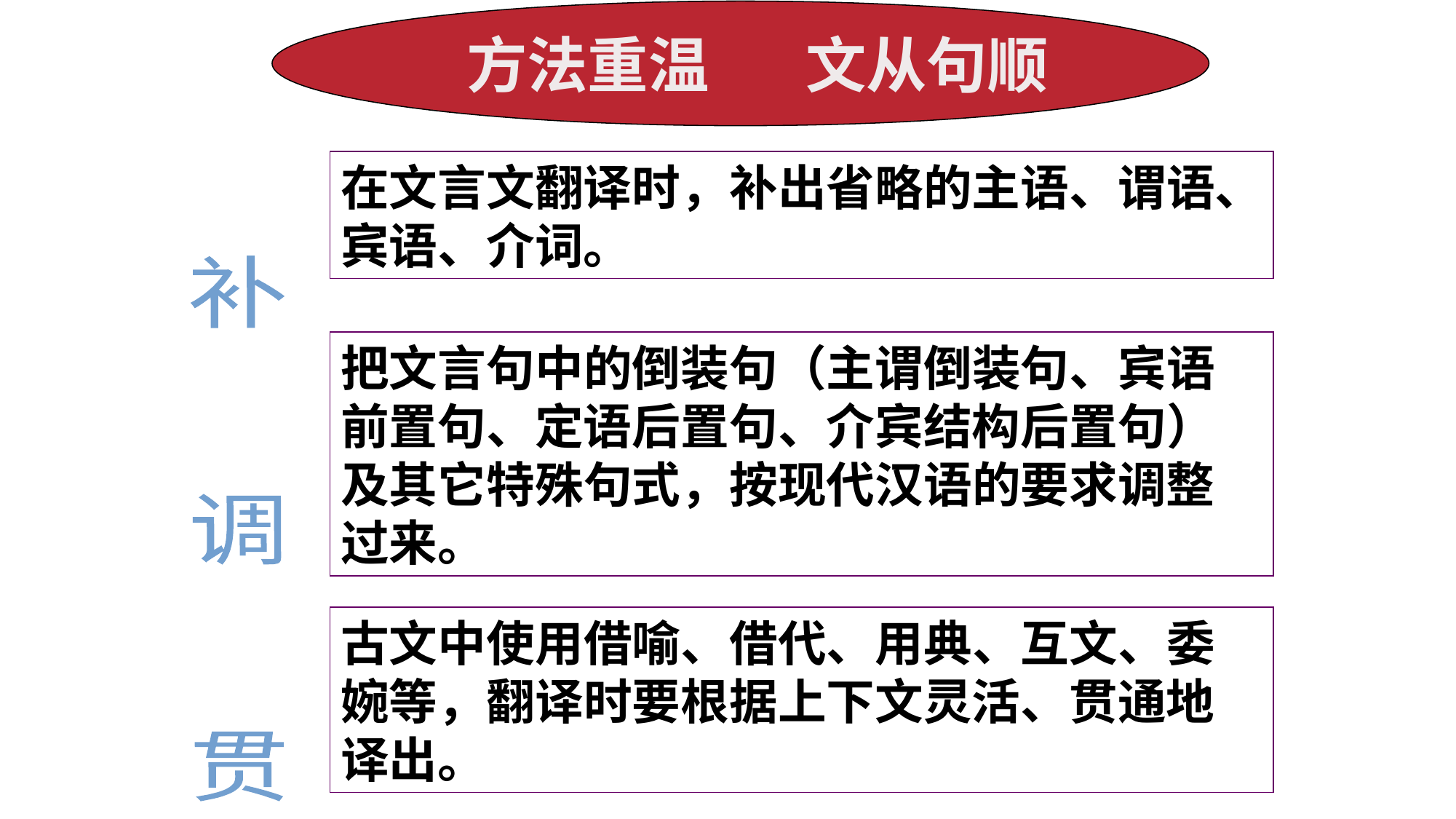

方法重温       文从句顺
在文言文翻译时，补出省略的主语、谓语、宾语、介词。

补

调

贯
把文言句中的倒装句（主谓倒装句、宾语前置句、定语后置句、介宾结构后置句）及其它特殊句式，按现代汉语的要求调整过来。
古文中使用借喻、借代、用典、互文、委婉等，翻译时要根据上下文灵活、贯通地译出。